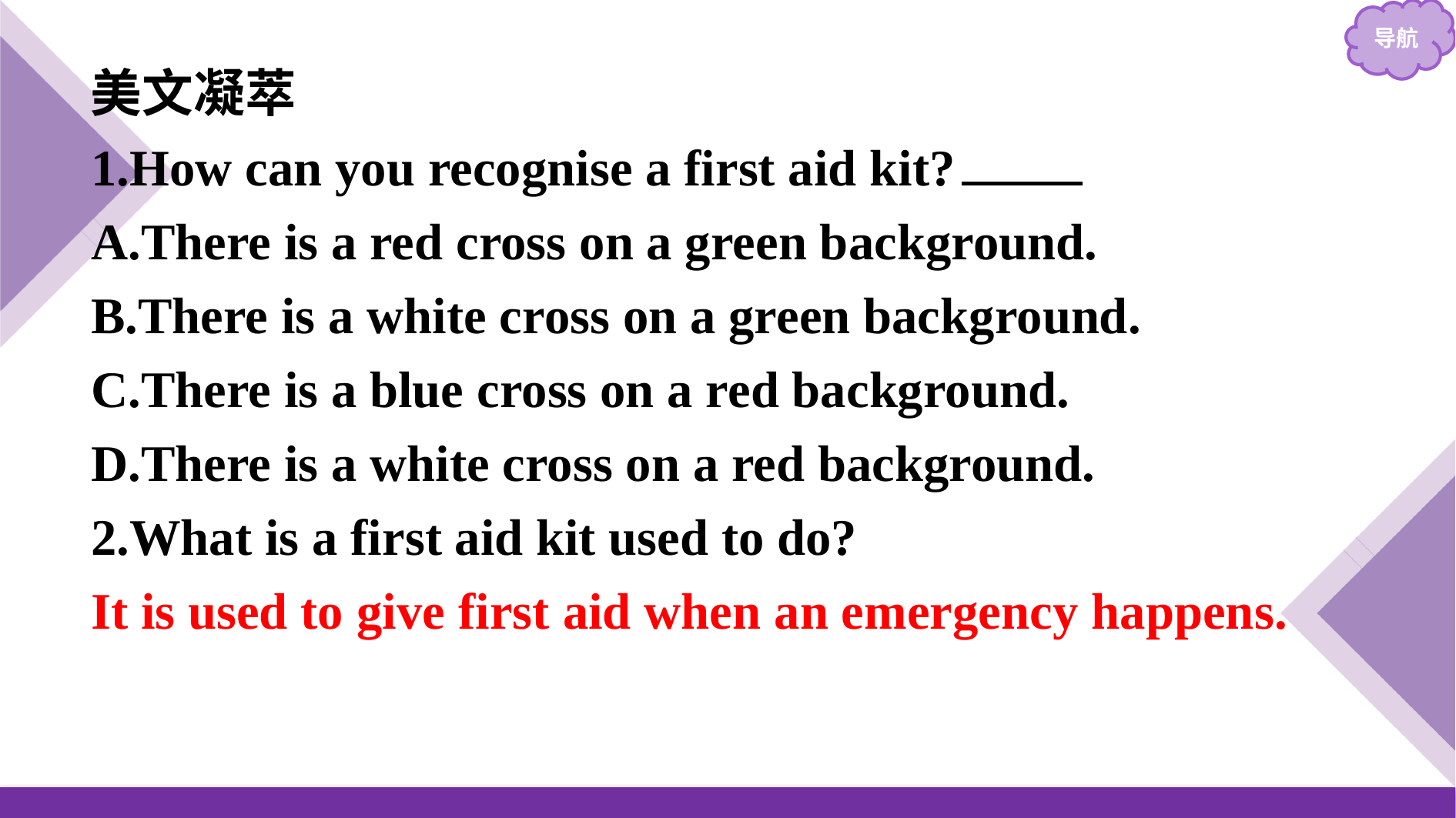

美文凝萃
1.How can you recognise a first aid kit?　B
A.There is a red cross on a green background.
B.There is a white cross on a green background.
C.There is a blue cross on a red background.
D.There is a white cross on a red background.
2.What is a first aid kit used to do?
It is used to give first aid when an emergency happens.